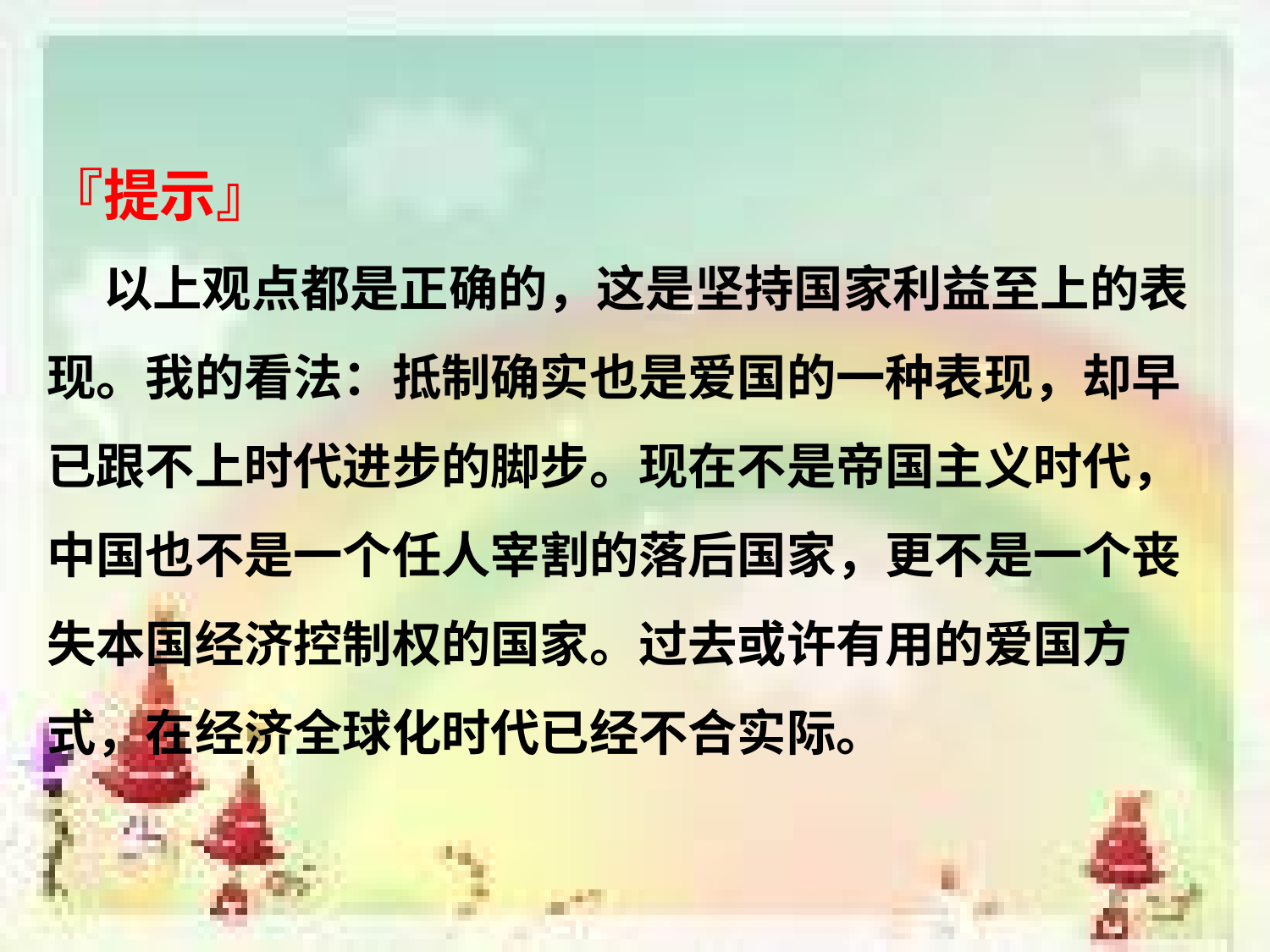

『提示』
    以上观点都是正确的，这是坚持国家利益至上的表现。我的看法：抵制确实也是爱国的一种表现，却早已跟不上时代进步的脚步。现在不是帝国主义时代，中国也不是一个任人宰割的落后国家，更不是一个丧失本国经济控制权的国家。过去或许有用的爱国方式，在经济全球化时代已经不合实际。